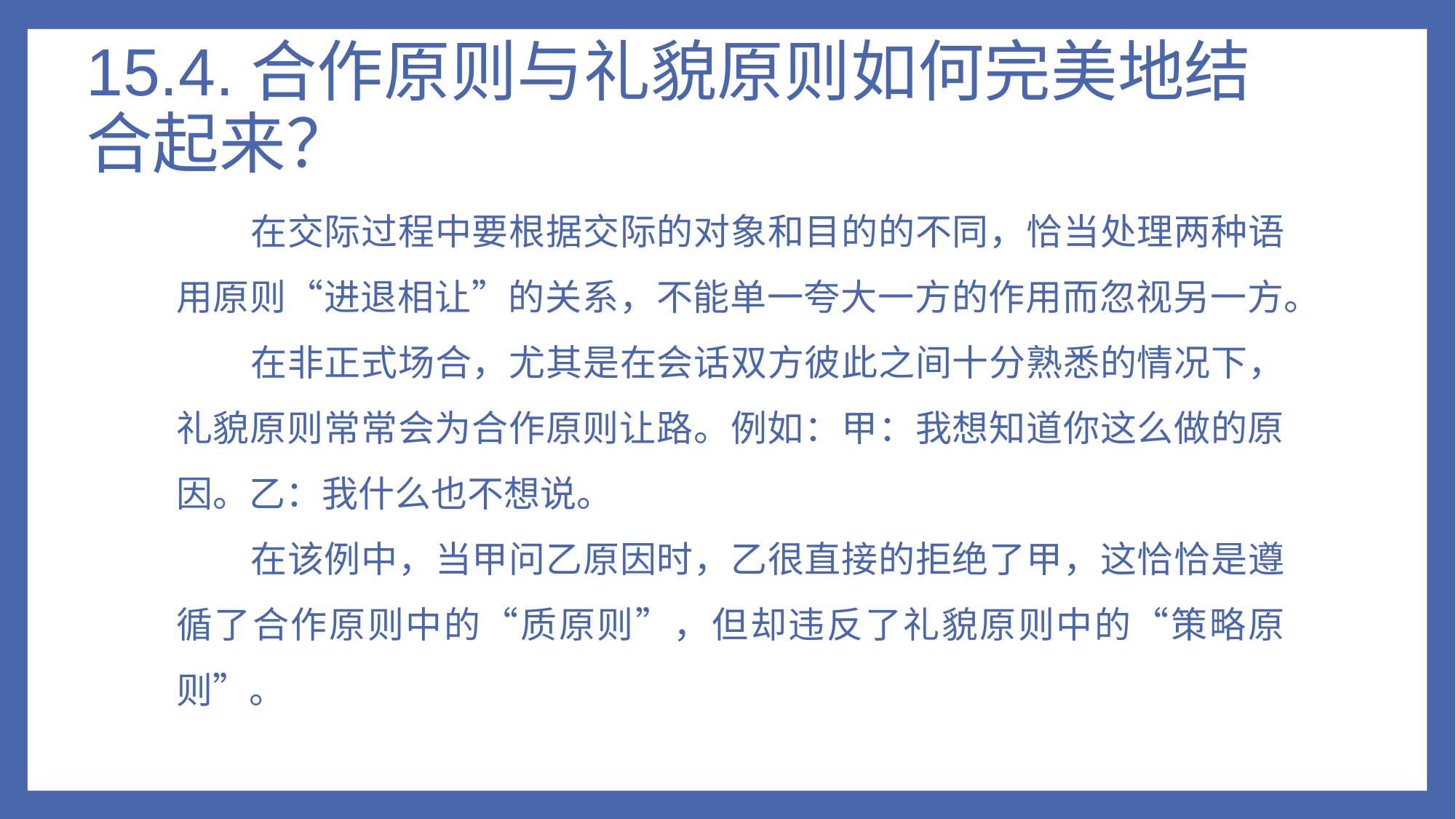

# 15.4.合作原则与礼貌原则如何完美地结合起来？
在交际过程中要根据交际的对象和目的的不同，恰当处理两种语用原则“进退相让”的关系，不能单一夸大一方的作用而忽视另一方。
在非正式场合，尤其是在会话双方彼此之间十分熟悉的情况下，礼貌原则常常会为合作原则让路。例如：甲：我想知道你这么做的原因。乙：我什么也不想说。
在该例中，当甲问乙原因时，乙很直接的拒绝了甲，这恰恰是遵循了合作原则中的“质原则”，但却违反了礼貌原则中的“策略原则”。